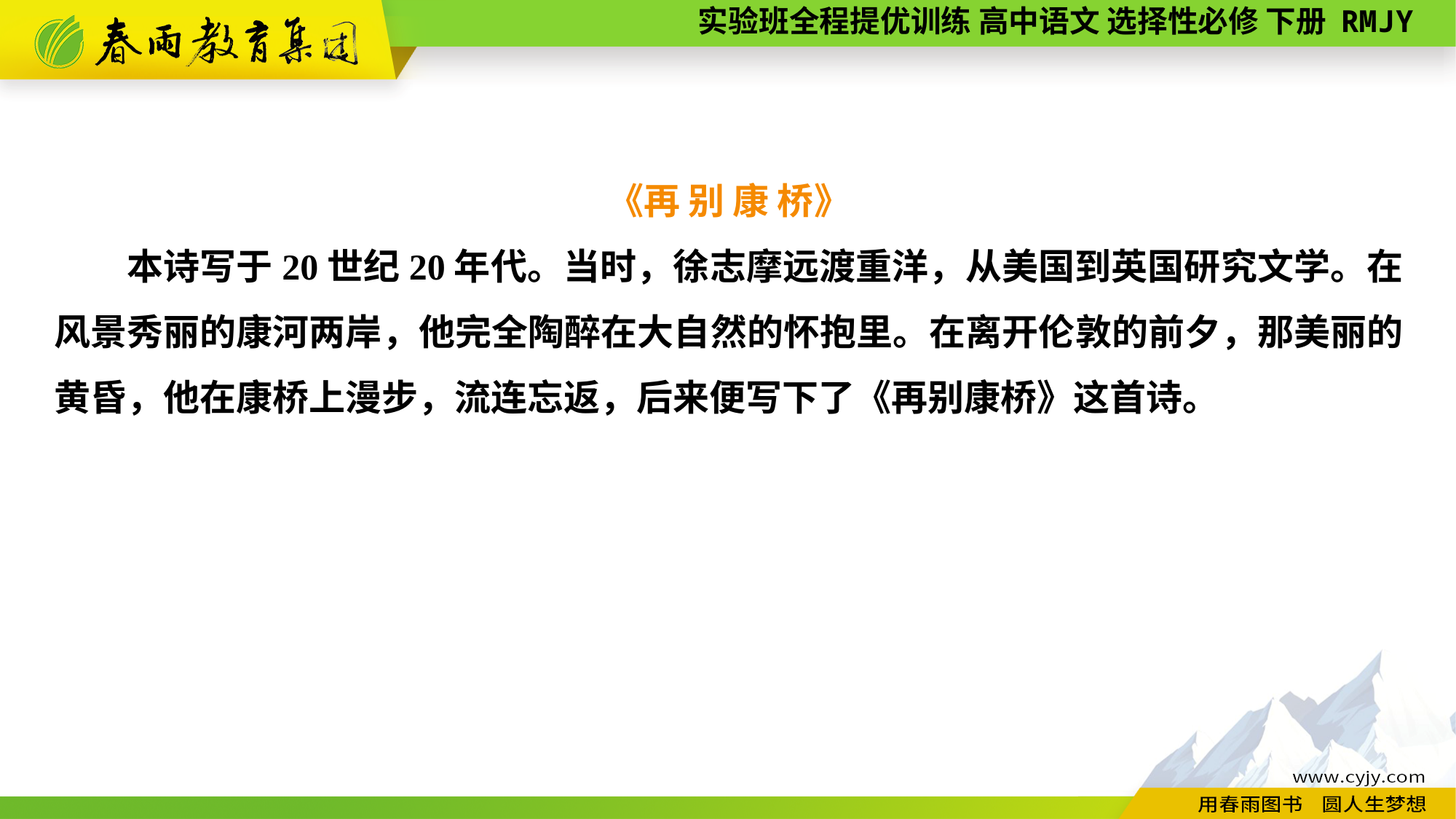

《再 别 康 桥》
本诗写于20世纪20年代。当时，徐志摩远渡重洋，从美国到英国研究文学。在风景秀丽的康河两岸，他完全陶醉在大自然的怀抱里。在离开伦敦的前夕，那美丽的黄昏，他在康桥上漫步，流连忘返，后来便写下了《再别康桥》这首诗。